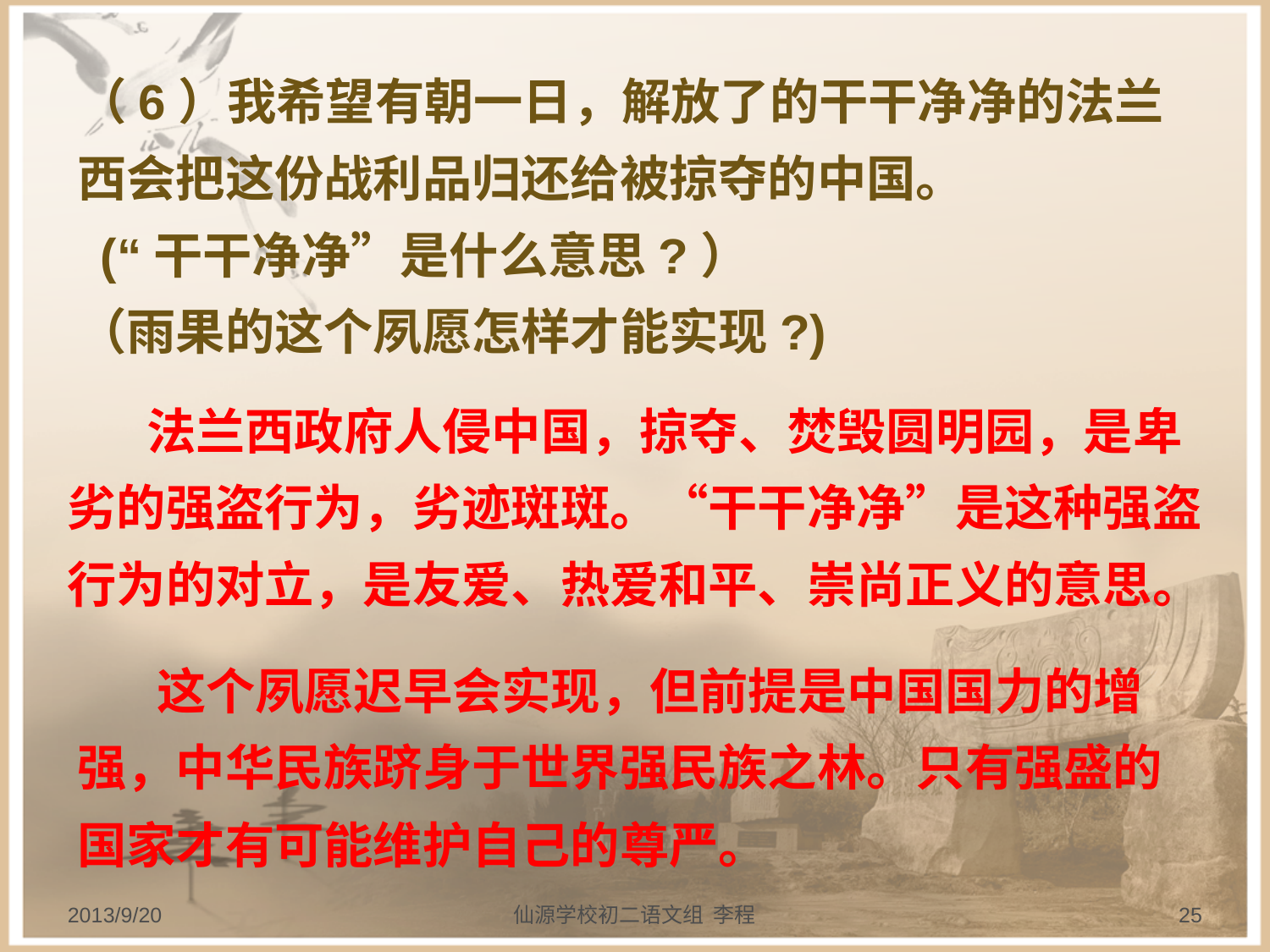

（6）我希望有朝一日，解放了的干干净净的法兰西会把这份战利品归还给被掠夺的中国。 
 (“干干净净”是什么意思?）
（雨果的这个夙愿怎样才能实现?)
      法兰西政府人侵中国，掠夺、焚毁圆明园，是卑劣的强盗行为，劣迹斑斑。“干干净净”是这种强盗行为的对立，是友爱、热爱和平、崇尚正义的意思。
      这个夙愿迟早会实现，但前提是中国国力的增强，中华民族跻身于世界强民族之林。只有强盛的国家才有可能维护自己的尊严。
2013/9/20
仙源学校初二语文组  李程
25